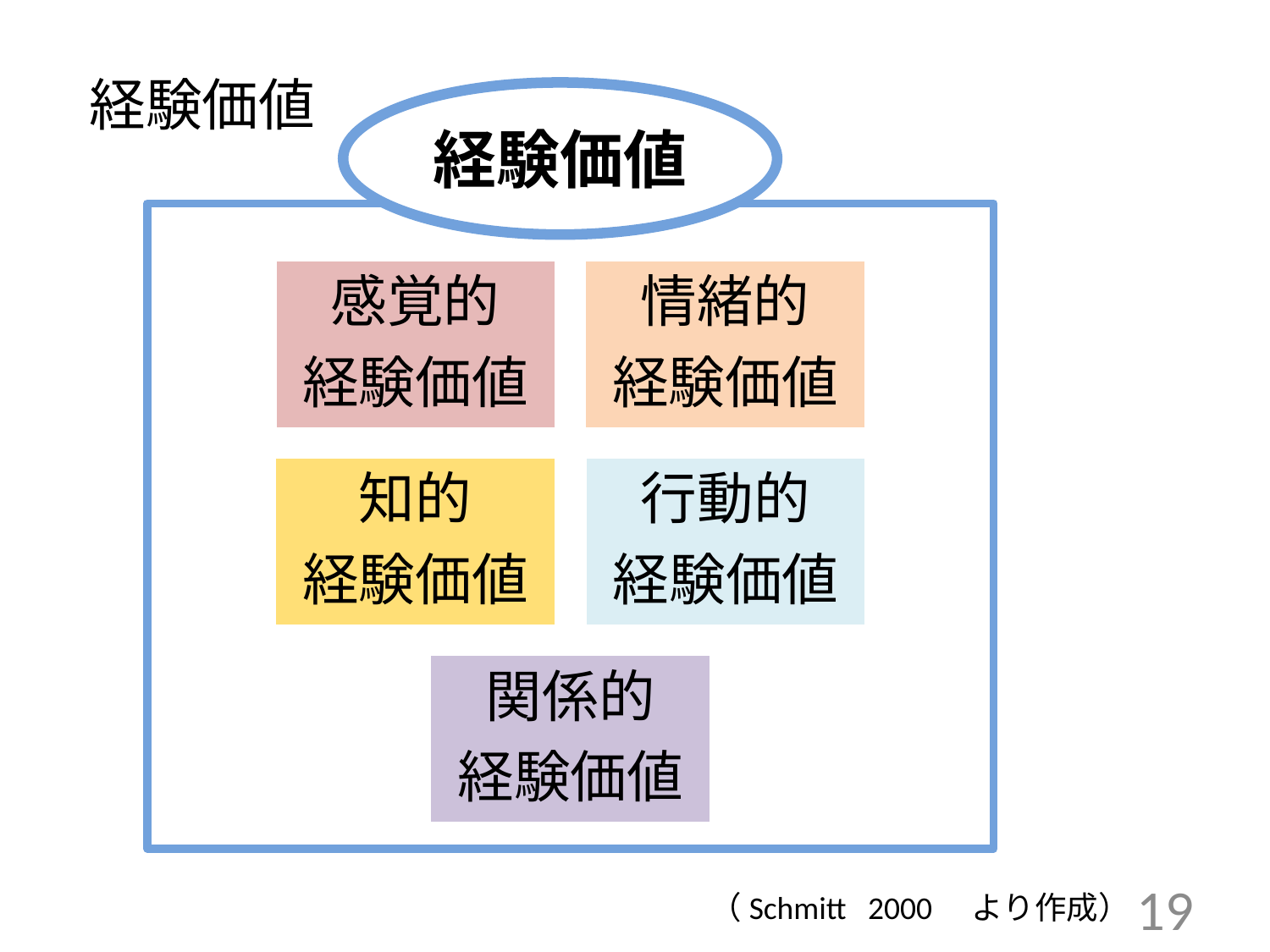

# 経験価値
験価値
経験価値

感覚的
経験価値
情緒的
経験価値
知的
経験価値
行動的
経験価値
関係的
経験価値
（Schmitt   2000　より作成）
19